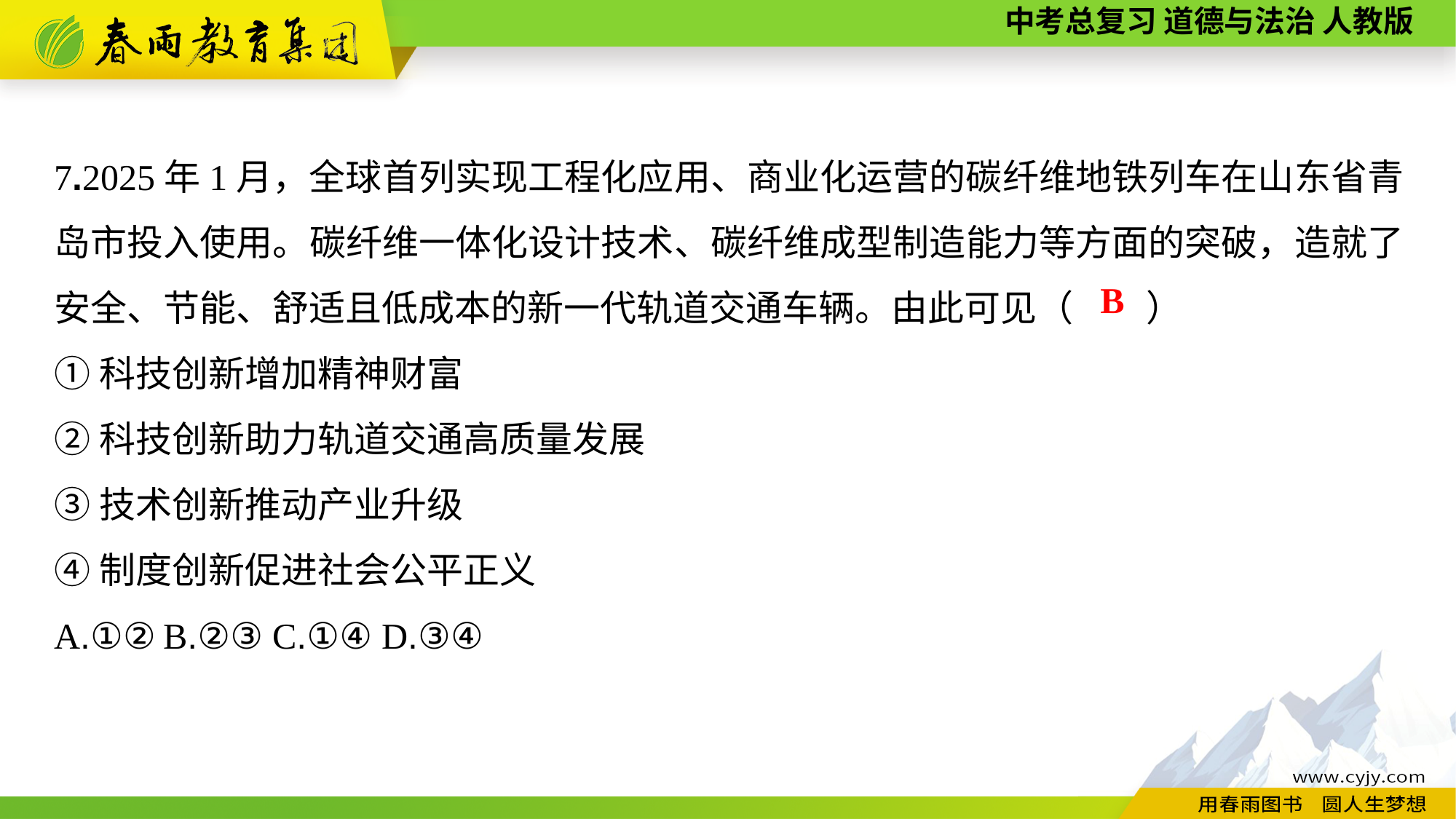

7.2025年1月，全球首列实现工程化应用、商业化运营的碳纤维地铁列车在山东省青岛市投入使用。碳纤维一体化设计技术、碳纤维成型制造能力等方面的突破，造就了安全、节能、舒适且低成本的新一代轨道交通车辆。由此可见（　　）
①科技创新增加精神财富
②科技创新助力轨道交通高质量发展
③技术创新推动产业升级
④制度创新促进社会公平正义
A.①②	B.②③	C.①④	D.③④
B